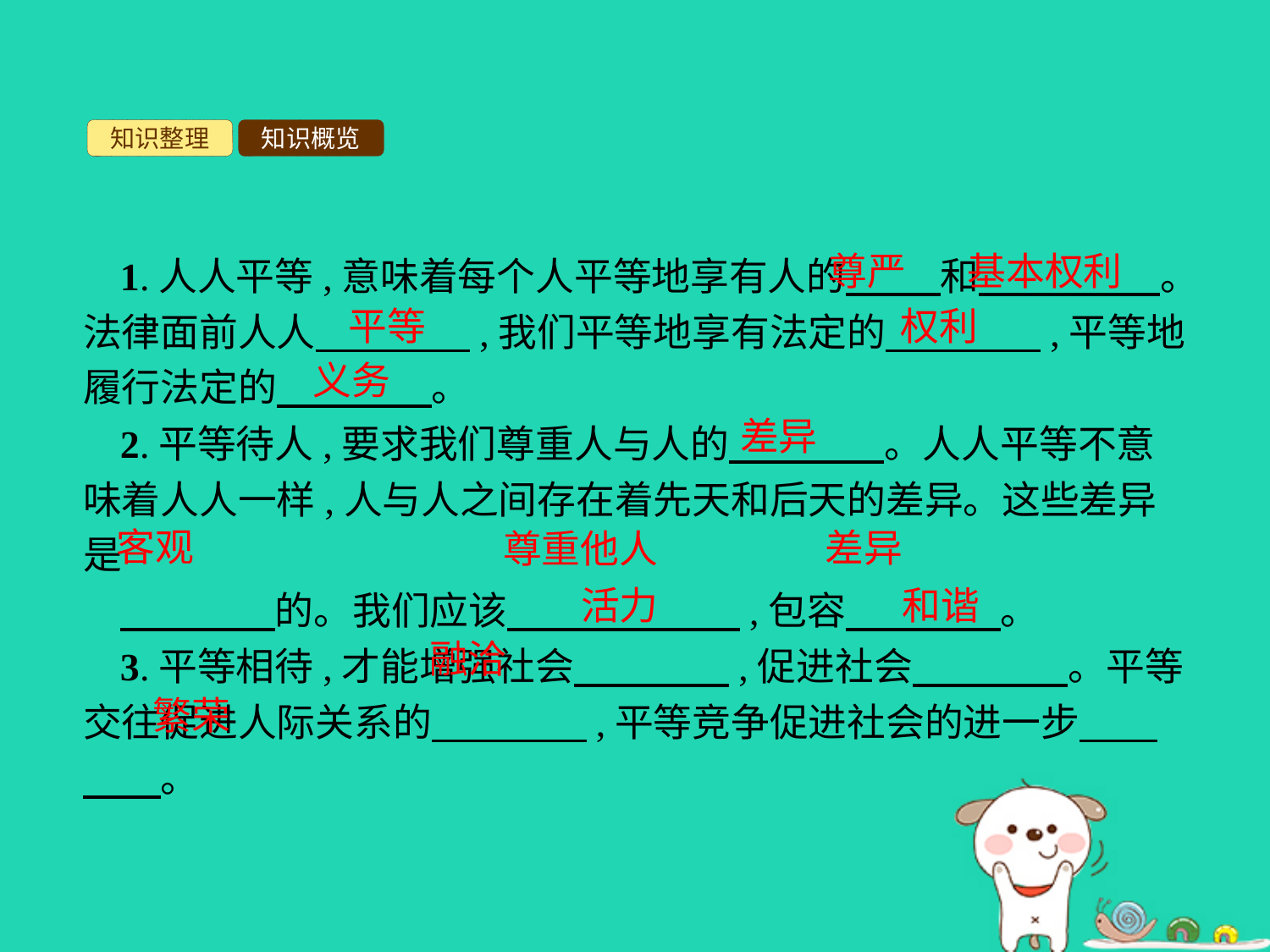

知识整理
知识概览
尊严
基本权利
1.人人平等,意味着每个人平等地享有人的　  　和　　　   　。法律面前人人　　　　,我们平等地享有法定的　　　　,平等地履行法定的　　　　。
2.平等待人,要求我们尊重人与人的　　　　。人人平等不意味着人人一样,人与人之间存在着先天和后天的差异。这些差异是
　　　　的。我们应该　　　　　　,包容　　　　。
3.平等相待,才能增强社会　　　　,促进社会　　　　。平等交往促进人际关系的　　　　,平等竞争促进社会的进一步　　　　。
平等
权利
义务
差异
客观
差异
尊重他人
活力
和谐
融洽
繁荣